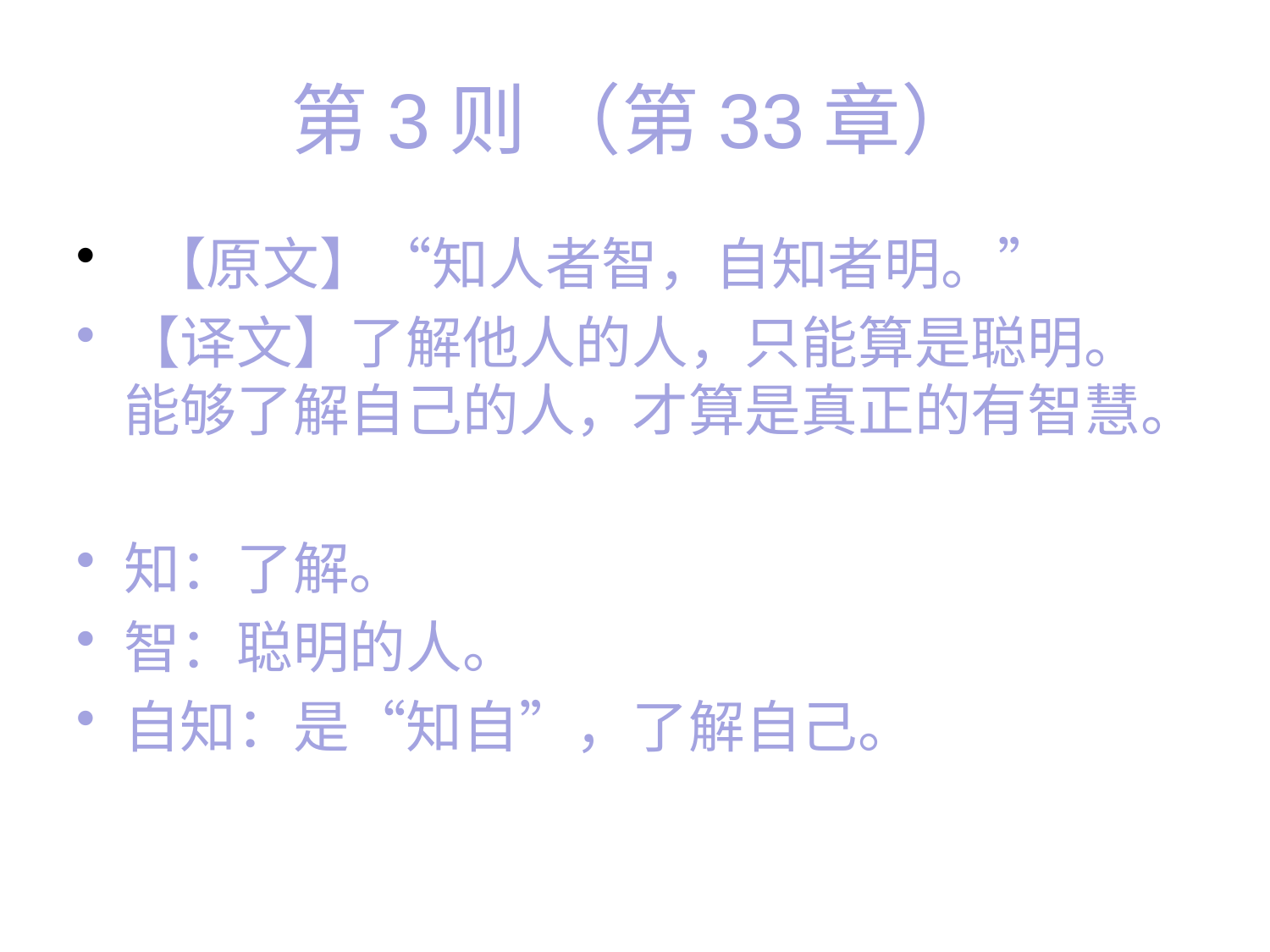

# 第3则 （第33章）
 【原文】“知人者智，自知者明。”
【译文】了解他人的人，只能算是聪明。能够了解自己的人，才算是真正的有智慧。

知：了解。
智：聪明的人。
自知：是“知自”，了解自己。